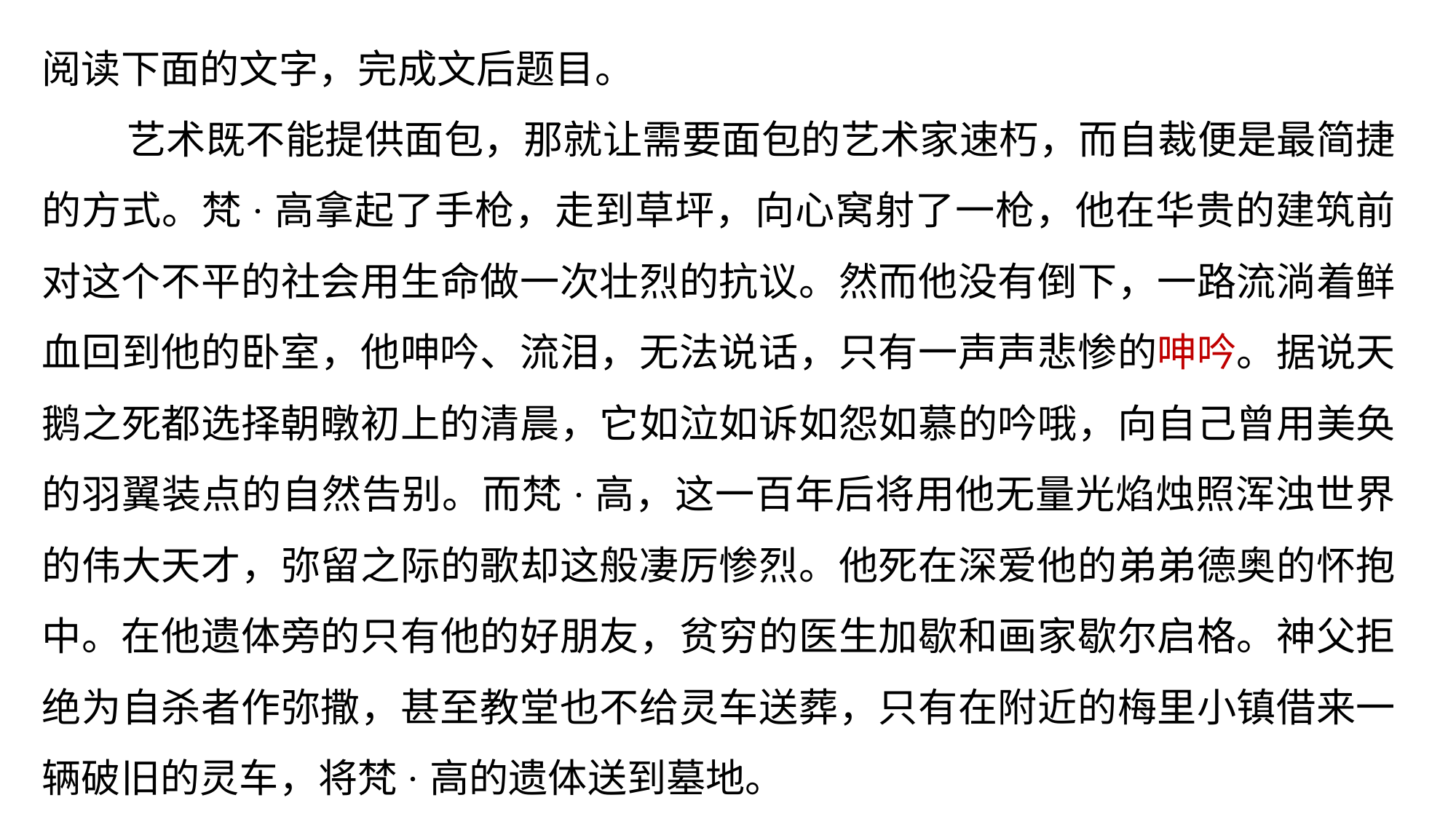

阅读下面的文字，完成文后题目。
艺术既不能提供面包，那就让需要面包的艺术家速朽，而自裁便是最简捷的方式。梵·高拿起了手枪，走到草坪，向心窝射了一枪，他在华贵的建筑前对这个不平的社会用生命做一次壮烈的抗议。然而他没有倒下，一路流淌着鲜血回到他的卧室，他呻吟、流泪，无法说话，只有一声声悲惨的呻吟。据说天鹅之死都选择朝暾初上的清晨，它如泣如诉如怨如慕的吟哦，向自己曾用美奂的羽翼装点的自然告别。而梵·高，这一百年后将用他无量光焰烛照浑浊世界的伟大天才，弥留之际的歌却这般凄厉惨烈。他死在深爱他的弟弟德奥的怀抱中。在他遗体旁的只有他的好朋友，贫穷的医生加歇和画家歇尔启格。神父拒绝为自杀者作弥撒，甚至教堂也不给灵车送葬，只有在附近的梅里小镇借来一辆破旧的灵车，将梵·高的遗体送到墓地。